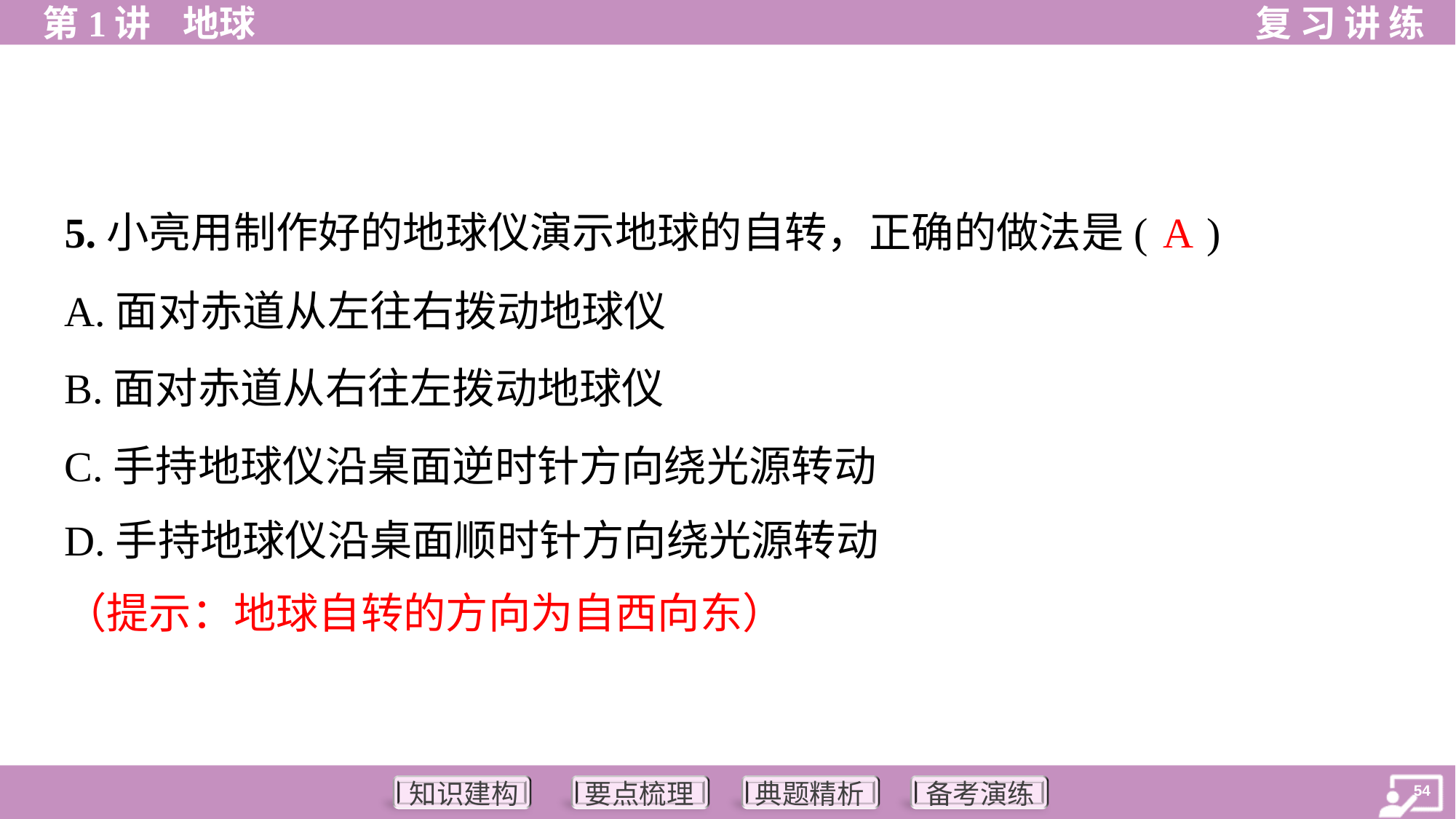

A
5.小亮用制作好的地球仪演示地球的自转，正确的做法是(     )
A.面对赤道从左往右拨动地球仪
B.面对赤道从右往左拨动地球仪
C.手持地球仪沿桌面逆时针方向绕光源转动
D.手持地球仪沿桌面顺时针方向绕光源转动
（提示：地球自转的方向为自西向东）